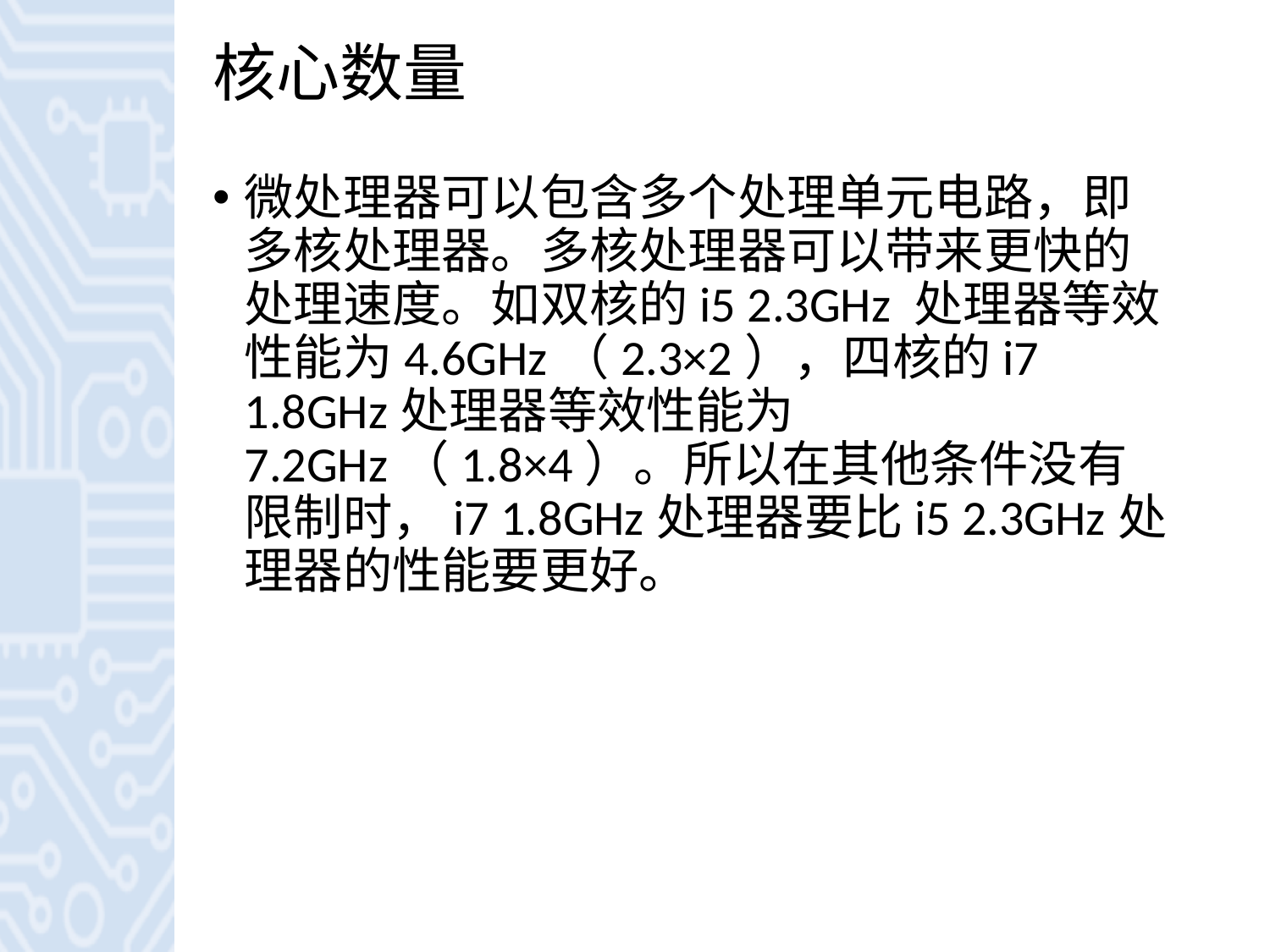

# 核心数量
微处理器可以包含多个处理单元电路，即多核处理器。多核处理器可以带来更快的处理速度。如双核的i5 2.3GHz 处理器等效性能为4.6GHz（2.3×2），四核的i7 1.8GHz处理器等效性能为7.2GHz（1.8×4）。所以在其他条件没有限制时，i7 1.8GHz处理器要比i5 2.3GHz处理器的性能要更好。